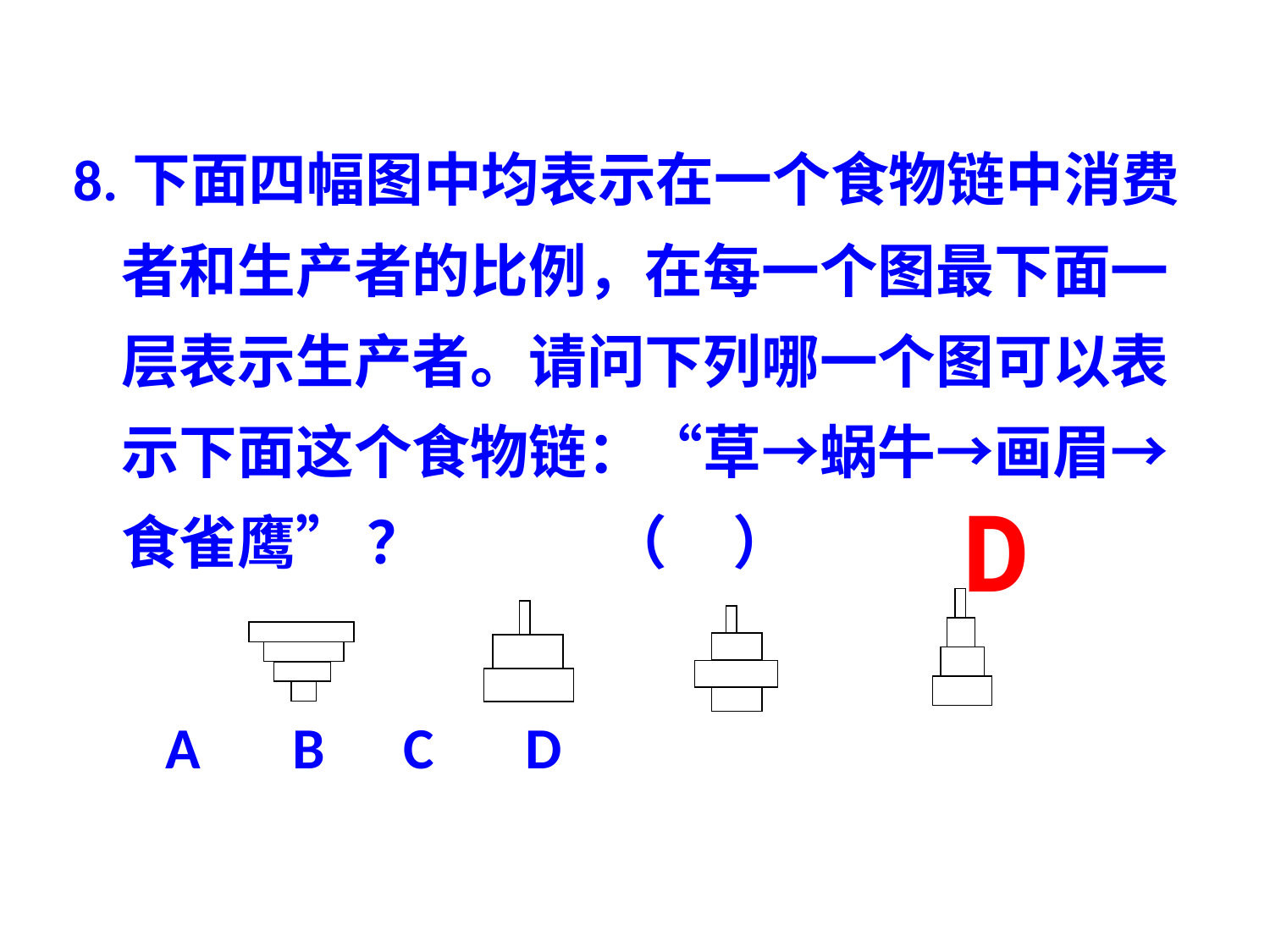

8.下面四幅图中均表示在一个食物链中消费者和生产者的比例，在每一个图最下面一层表示生产者。请问下列哪一个图可以表示下面这个食物链：“草→蜗牛→画眉→食雀鹰” ？              （     ）

       A       B      C       D
D